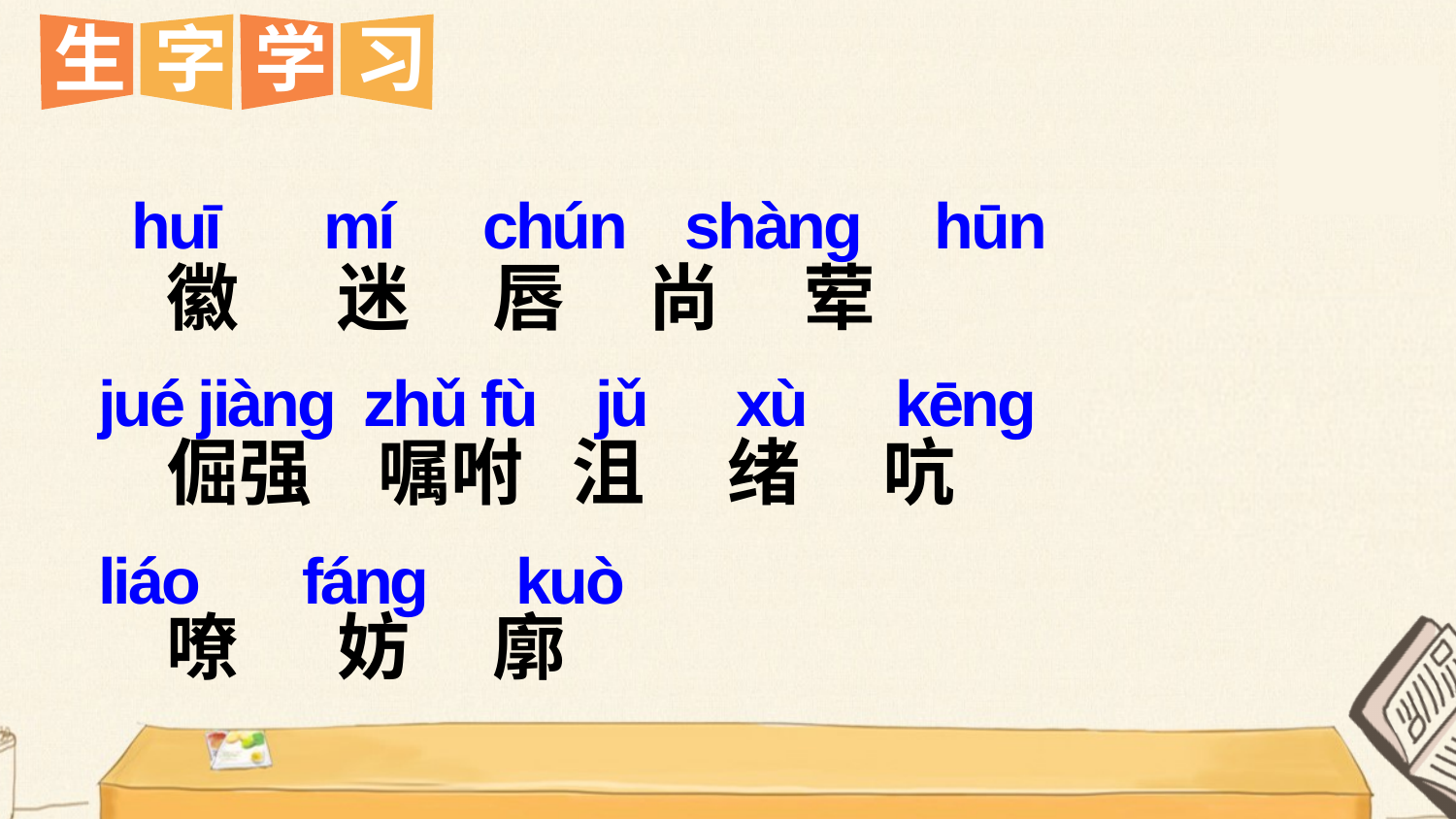

生
字
学
习
  huī       mí      chún    shànɡ     hūn
jué jiànɡ  zhǔ fù    jǔ      xù      kēnɡ
liáo       fánɡ      kuò
徽      迷     唇     尚     荤
倔强    嘱咐   沮     绪     吭
嘹      妨     廓